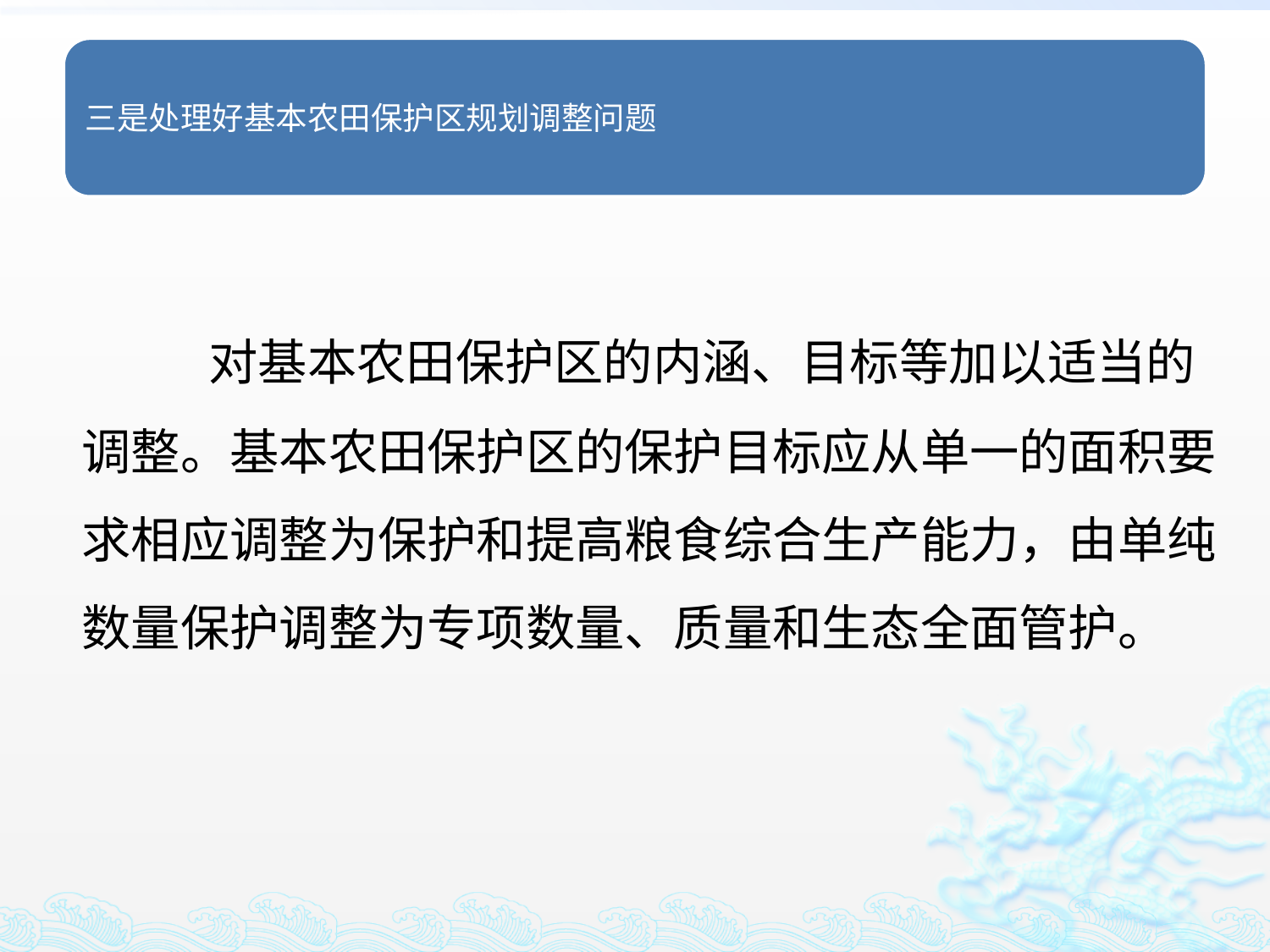

三是处理好基本农田保护区规划调整问题
     对基本农田保护区的内涵、目标等加以适当的调整。基本农田保护区的保护目标应从单一的面积要求相应调整为保护和提高粮食综合生产能力，由单纯数量保护调整为专项数量、质量和生态全面管护。